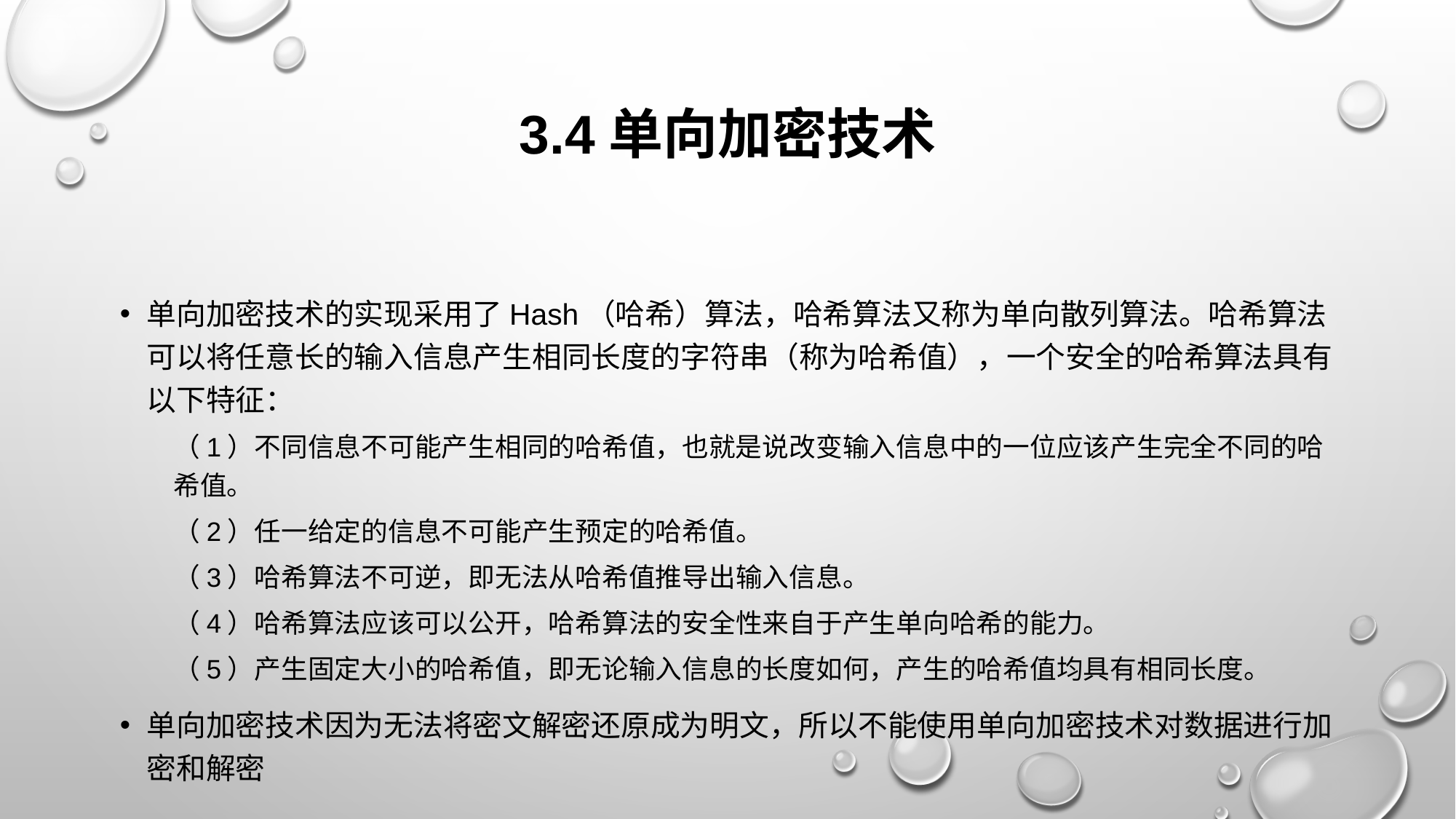

# 3.4单向加密技术
单向加密技术的实现采用了Hash（哈希）算法，哈希算法又称为单向散列算法。哈希算法可以将任意长的输入信息产生相同长度的字符串（称为哈希值），一个安全的哈希算法具有以下特征：
（1）不同信息不可能产生相同的哈希值，也就是说改变输入信息中的一位应该产生完全不同的哈希值。
（2）任一给定的信息不可能产生预定的哈希值。
（3）哈希算法不可逆，即无法从哈希值推导出输入信息。
（4）哈希算法应该可以公开，哈希算法的安全性来自于产生单向哈希的能力。
（5）产生固定大小的哈希值，即无论输入信息的长度如何，产生的哈希值均具有相同长度。
单向加密技术因为无法将密文解密还原成为明文，所以不能使用单向加密技术对数据进行加密和解密